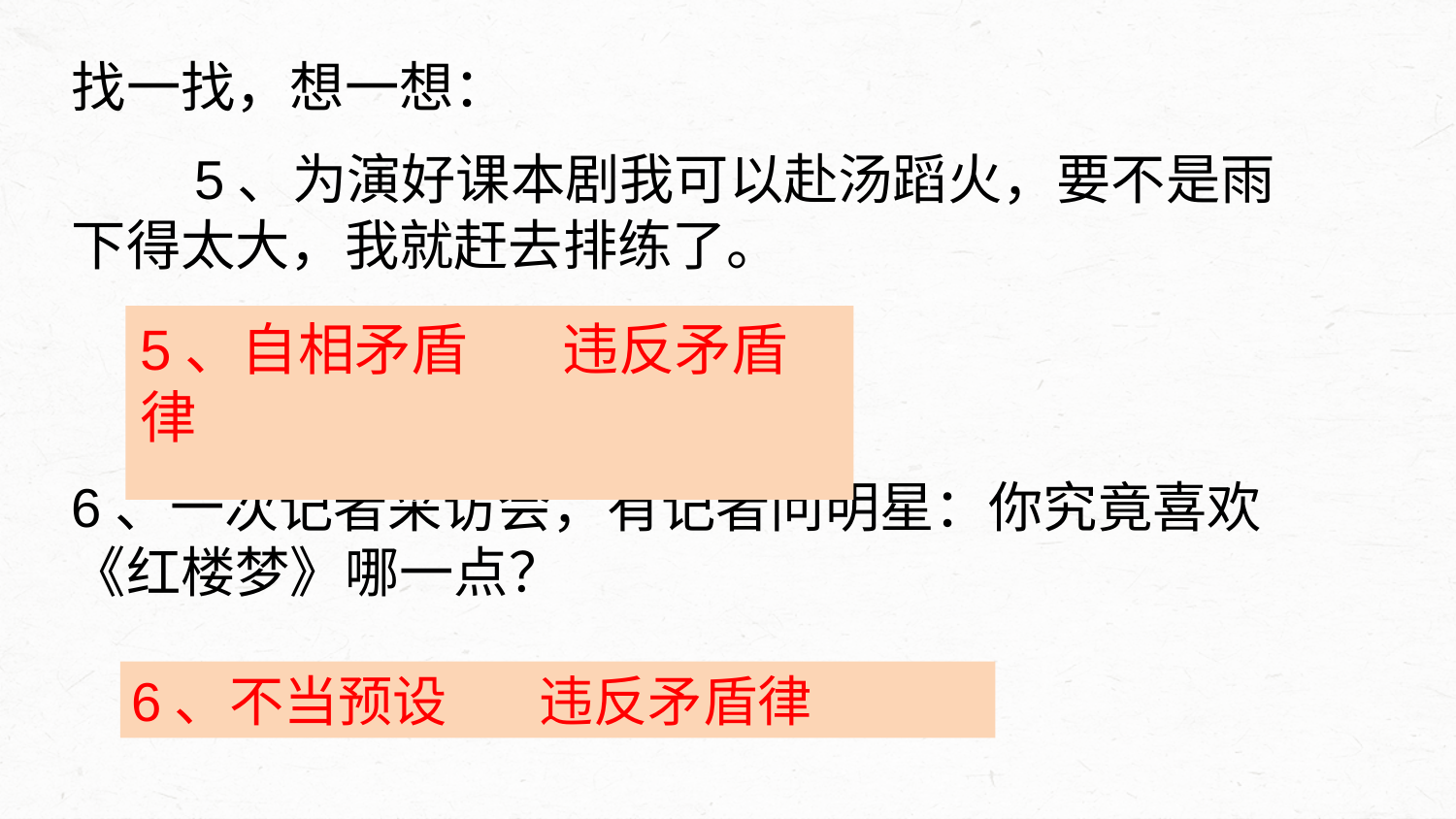

找一找，想一想：
        5、为演好课本剧我可以赴汤蹈火，要不是雨下得太大，我就赶去排练了。

6、一次记者采访会，有记者问明星：你究竟喜欢《红楼梦》哪一点？

5、自相矛盾      违反矛盾律

6、不当预设      违反矛盾律